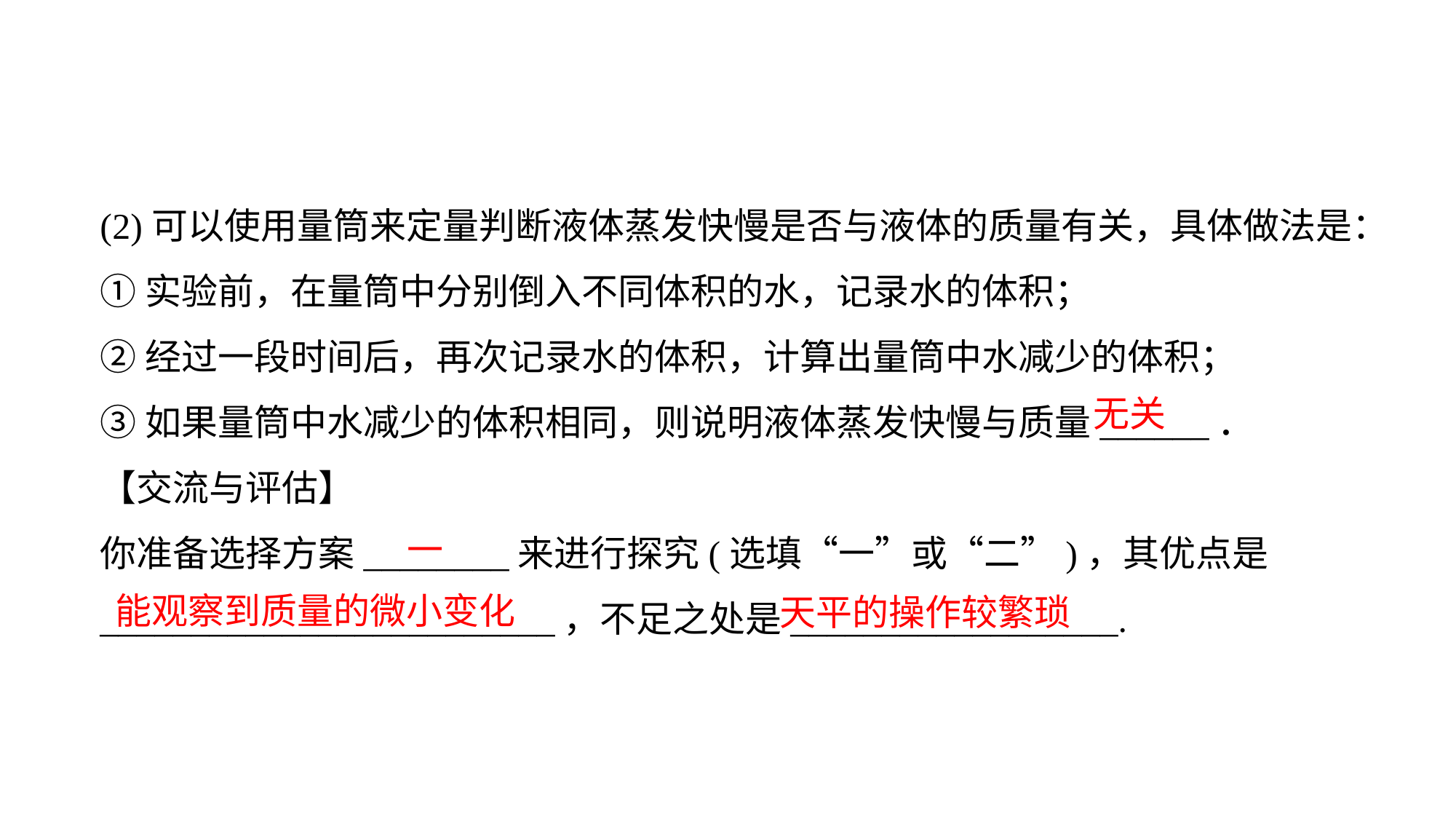

(2)可以使用量筒来定量判断液体蒸发快慢是否与液体的质量有关，具体做法是：
①实验前，在量筒中分别倒入不同体积的水，记录水的体积；
②经过一段时间后，再次记录水的体积，计算出量筒中水减少的体积；
③如果量筒中水减少的体积相同，则说明液体蒸发快慢与质量______．【交流与评估】你准备选择方案________来进行探究(选填“一”或“二”)，其优点是_________________________，不足之处是__________________.
无关
一
能观察到质量的微小变化
天平的操作较繁琐